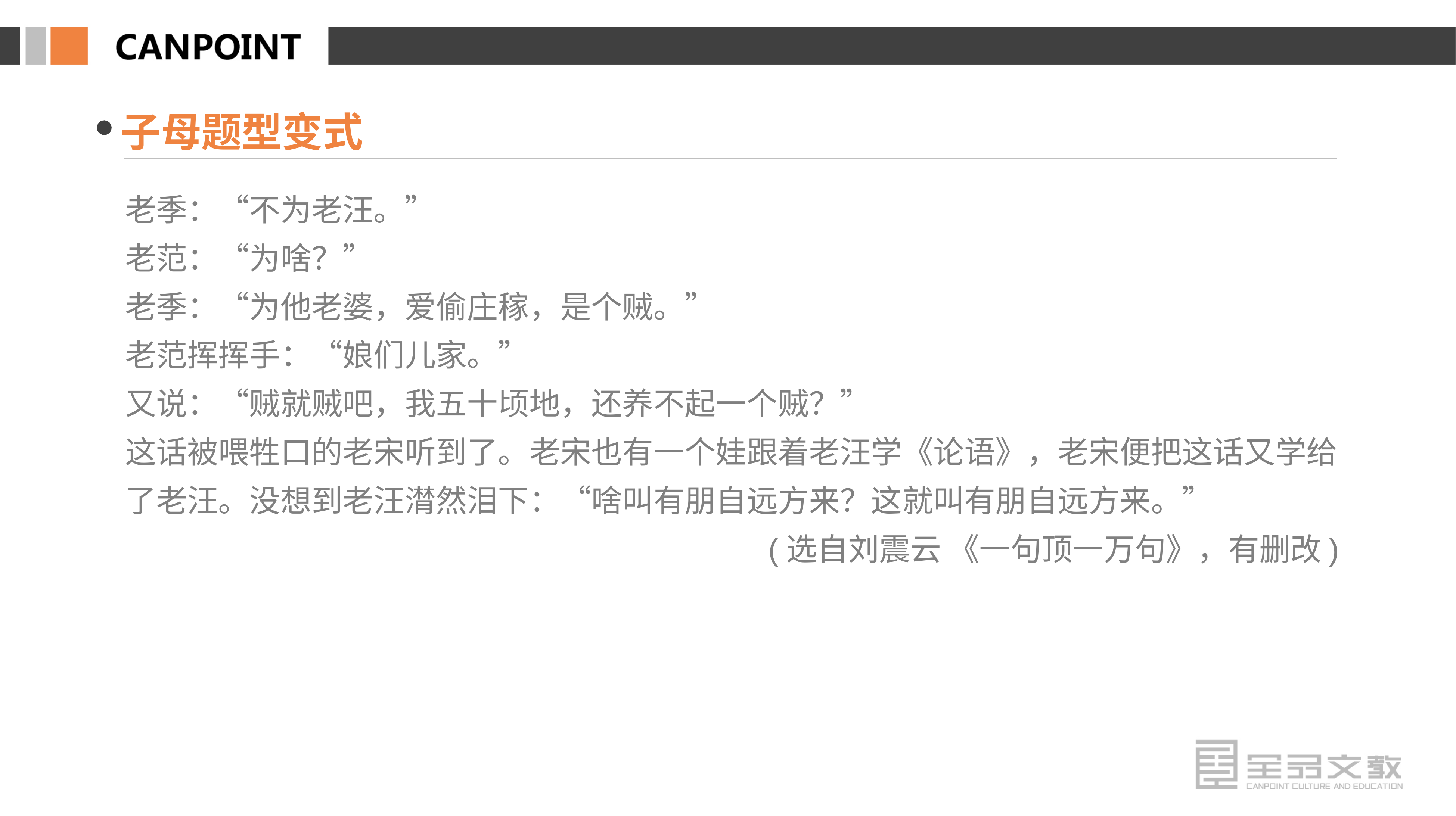

子母题型变式

老季：“不为老汪。”
老范：“为啥？”
老季：“为他老婆，爱偷庄稼，是个贼。”
老范挥挥手：“娘们儿家。”
又说：“贼就贼吧，我五十顷地，还养不起一个贼？”
这话被喂牲口的老宋听到了。老宋也有一个娃跟着老汪学《论语》，老宋便把这话又学给了老汪。没想到老汪潸然泪下：“啥叫有朋自远方来？这就叫有朋自远方来。”
(选自刘震云 《一句顶一万句》，有删改)